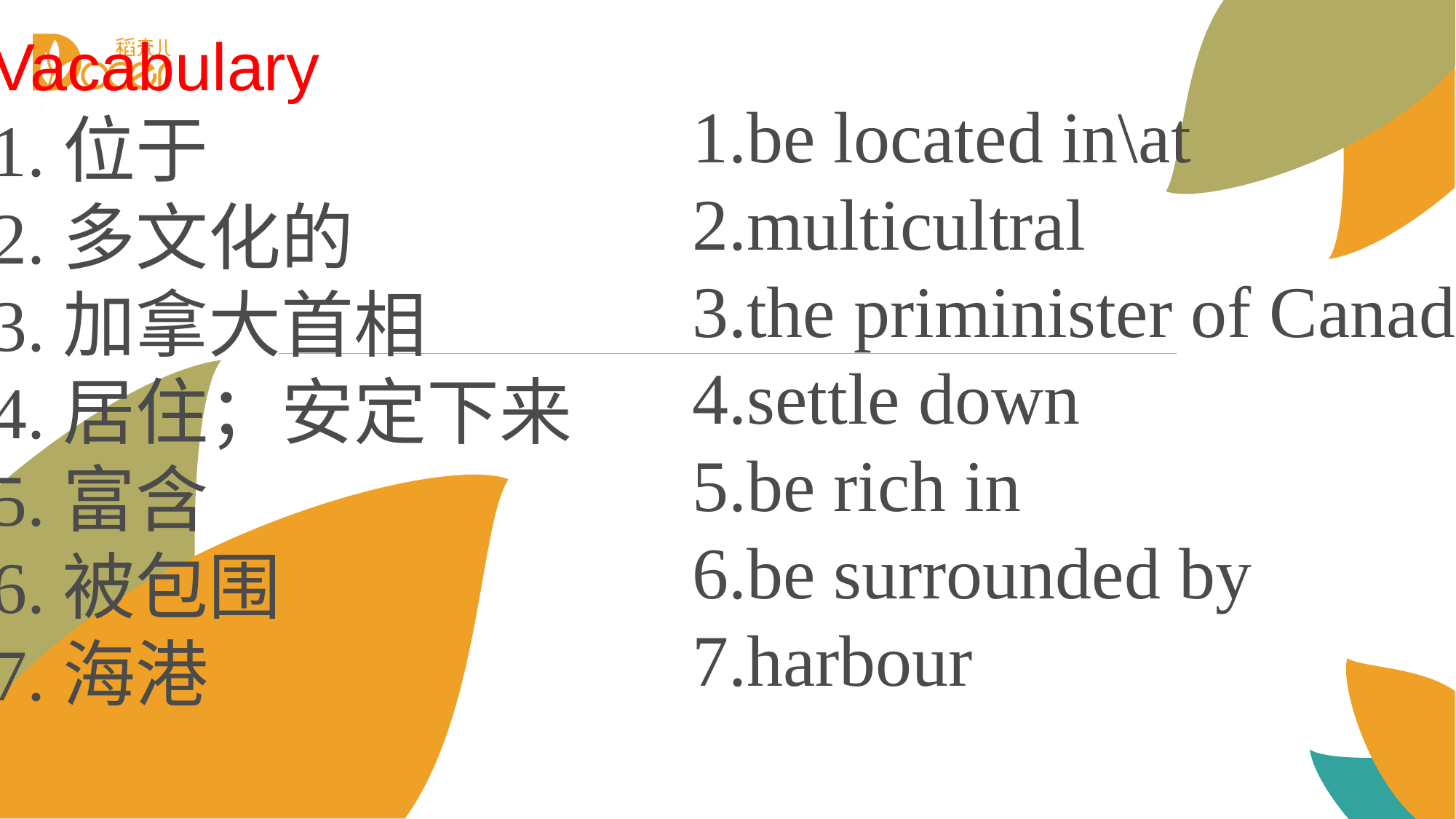

Vacabulary
1.位于
2.多文化的
3.加拿大首相
4.居住；安定下来
5.富含
6.被包围
7.海港
1.be located in\at
2.multicultral
3.the priminister of Canada
4.settle down
5.be rich in
6.be surrounded by
7.harbour